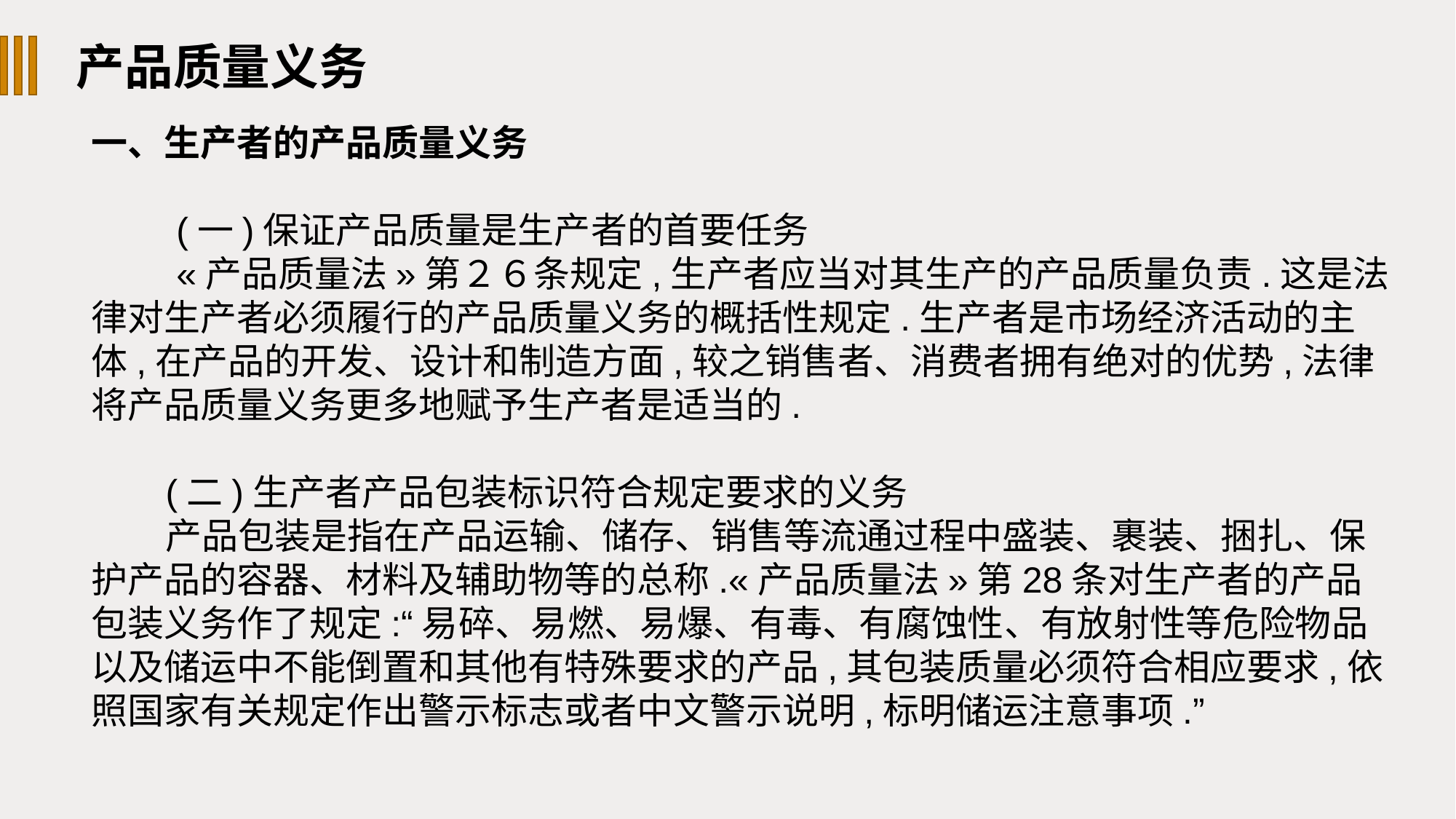

产品质量义务

一、生产者的产品质量义务

(一)保证产品质量是生产者的首要任务
«产品质量法»第２６条规定,生产者应当对其生产的产品质量负责.这是法律对生产者必须履行的产品质量义务的概括性规定.生产者是市场经济活动的主体,在产品的开发、设计和制造方面,较之销售者、消费者拥有绝对的优势,法律将产品质量义务更多地赋予生产者是适当的.

(二)生产者产品包装标识符合规定要求的义务
产品包装是指在产品运输、储存、销售等流通过程中盛装、裹装、捆扎、保护产品的容器、材料及辅助物等的总称.«产品质量法»第28条对生产者的产品包装义务作了规定:“易碎、易燃、易爆、有毒、有腐蚀性、有放射性等危险物品以及储运中不能倒置和其他有特殊要求的产品,其包装质量必须符合相应要求,依照国家有关规定作出警示标志或者中文警示说明,标明储运注意事项.”